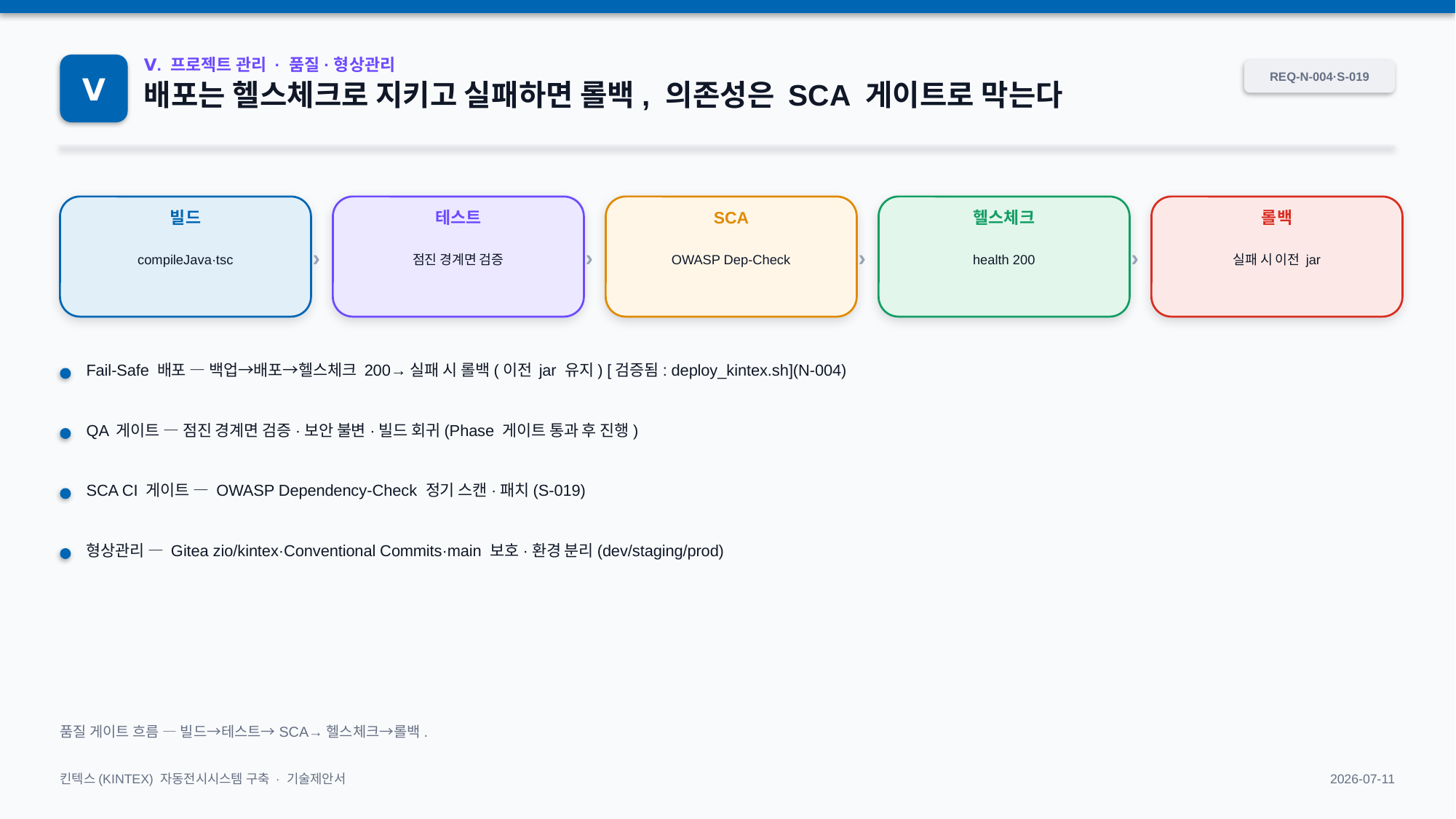

Ⅴ
Ⅴ. 프로젝트 관리 · 품질·형상관리

REQ-N-004·S-019
배포는 헬스체크로 지키고 실패하면 롤백, 의존성은 SCA 게이트로 막는다

›

›

›

›

빌드
테스트
SCA
헬스체크
롤백
compileJava·tsc
점진 경계면 검증
OWASP Dep-Check
health 200
실패 시 이전 jar
Fail-Safe 배포 — 백업→배포→헬스체크 200→실패 시 롤백(이전 jar 유지) [검증됨: deploy_kintex.sh](N-004)

QA 게이트 — 점진 경계면 검증·보안 불변·빌드 회귀(Phase 게이트 통과 후 진행)

SCA CI 게이트 — OWASP Dependency-Check 정기 스캔·패치(S-019)

형상관리 — Gitea zio/kintex·Conventional Commits·main 보호·환경 분리(dev/staging/prod)

품질 게이트 흐름 — 빌드→테스트→SCA→헬스체크→롤백.
킨텍스(KINTEX) 자동전시시스템 구축 · 기술제안서
2026-07-11